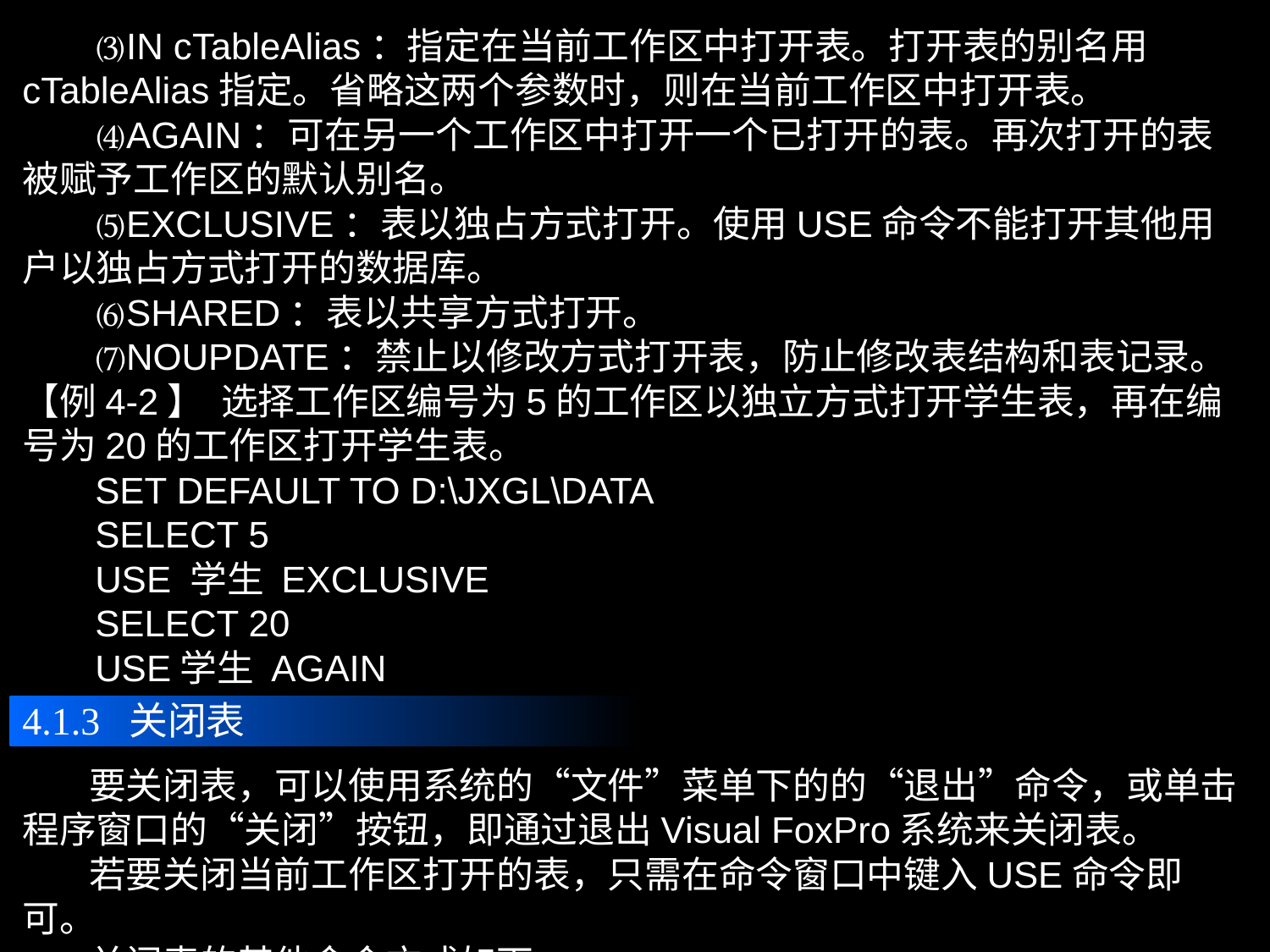

⑶IN cTableAlias：指定在当前工作区中打开表。打开表的别名用cTableAlias指定。省略这两个参数时，则在当前工作区中打开表。
       ⑷AGAIN：可在另一个工作区中打开一个已打开的表。再次打开的表被赋予工作区的默认别名。
       ⑸EXCLUSIVE：表以独占方式打开。使用USE命令不能打开其他用户以独占方式打开的数据库。
       ⑹SHARED：表以共享方式打开。
       ⑺NOUPDATE：禁止以修改方式打开表，防止修改表结构和表记录。
【例4-2】  选择工作区编号为5的工作区以独立方式打开学生表，再在编号为20的工作区打开学生表。
       SET DEFAULT TO D:\JXGL\DATA
       SELECT 5
       USE 学生 EXCLUSIVE
       SELECT 20
       USE学生 AGAIN
4.1.3  关闭表
       要关闭表，可以使用系统的“文件”菜单下的的“退出”命令，或单击程序窗口的“关闭”按钮，即通过退出Visual FoxPro系统来关闭表。
       若要关闭当前工作区打开的表，只需在命令窗口中键入USE命令即可。
       关闭表的其他命令方式如下：